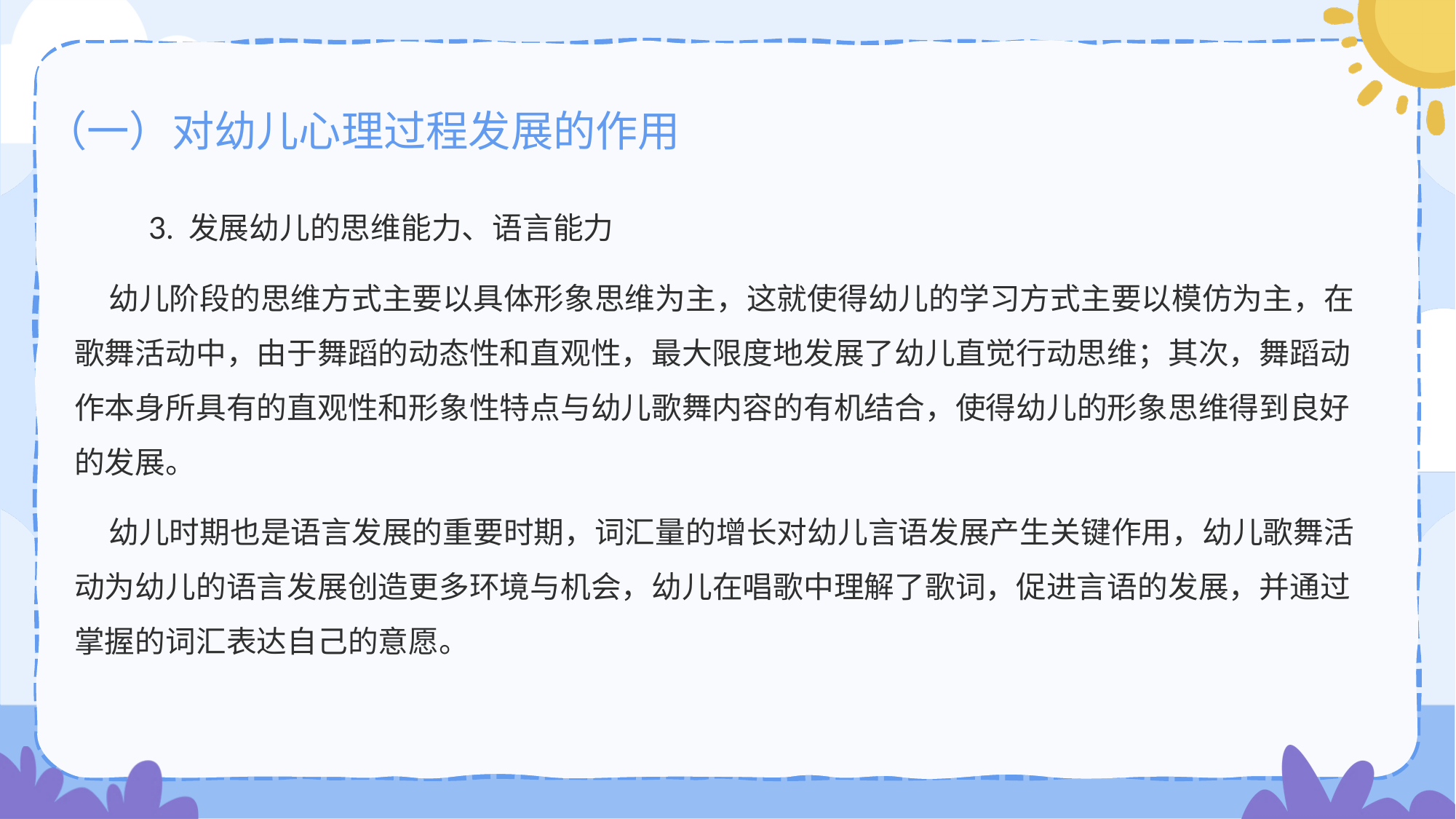

（一）对幼儿心理过程发展的作用
        3. 发展幼儿的思维能力、语言能力
    幼儿阶段的思维方式主要以具体形象思维为主，这就使得幼儿的学习方式主要以模仿为主，在歌舞活动中，由于舞蹈的动态性和直观性，最大限度地发展了幼儿直觉行动思维；其次，舞蹈动作本身所具有的直观性和形象性特点与幼儿歌舞内容的有机结合，使得幼儿的形象思维得到良好的发展。
    幼儿时期也是语言发展的重要时期，词汇量的增长对幼儿言语发展产生关键作用，幼儿歌舞活动为幼儿的语言发展创造更多环境与机会，幼儿在唱歌中理解了歌词，促进言语的发展，并通过掌握的词汇表达自己的意愿。